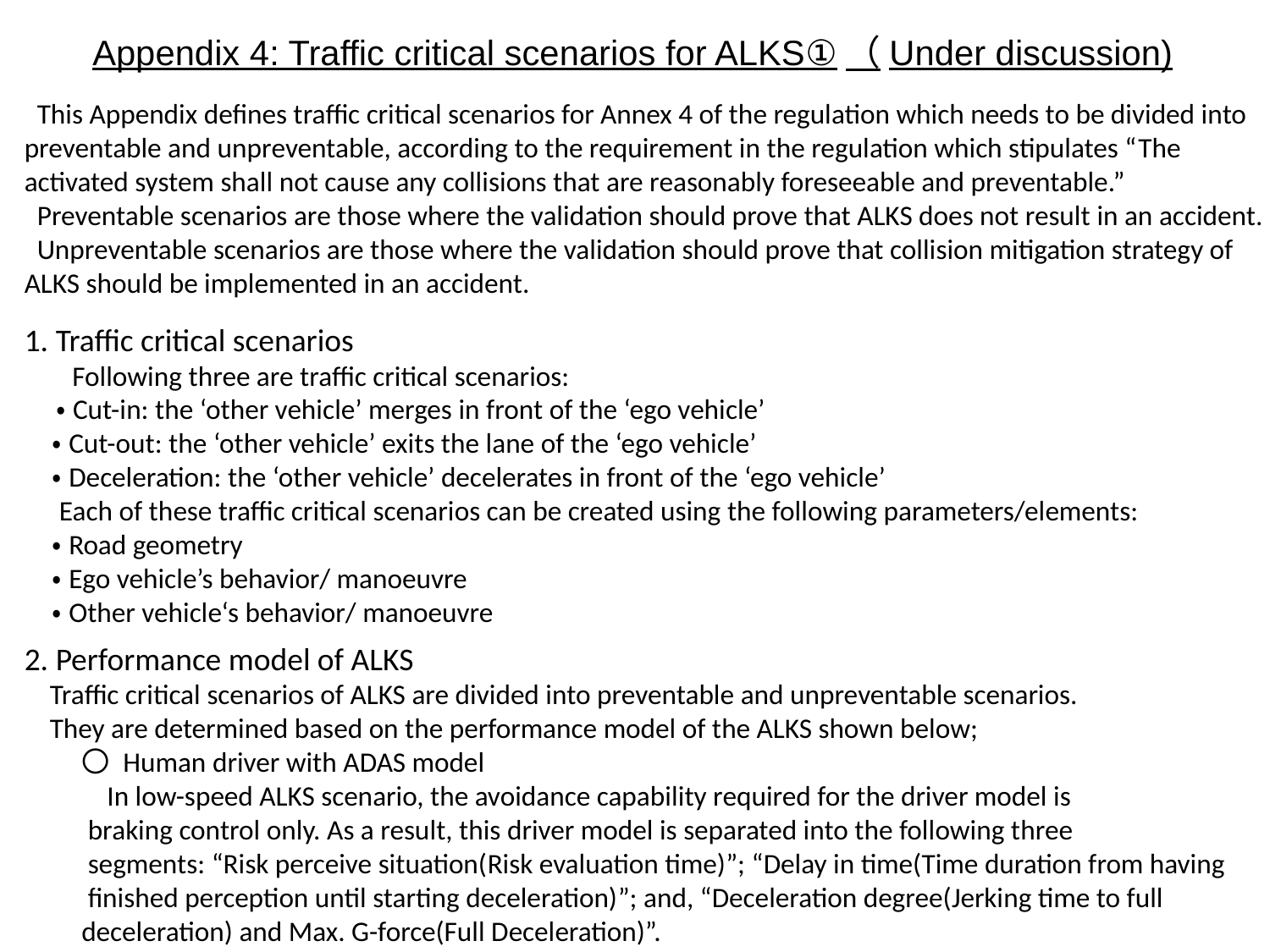

Appendix 4: Traffic critical scenarios for ALKS①（Under discussion)

  This Appendix defines traffic critical scenarios for Annex 4 of the regulation which needs to be divided into preventable and unpreventable, according to the requirement in the regulation which stipulates “The activated system shall not cause any collisions that are reasonably foreseeable and preventable.”
  Preventable scenarios are those where the validation should prove that ALKS does not result in an accident.
  Unpreventable scenarios are those where the validation should prove that collision mitigation strategy of ALKS should be implemented in an accident.

1. Traffic critical scenarios
 　Following three are traffic critical scenarios:
    ・Cut-in: the ‘other vehicle’ merges in front of the ‘ego vehicle’
　・Cut-out: the ‘other vehicle’ exits the lane of the ‘ego vehicle’
　・Deceleration: the ‘other vehicle’ decelerates in front of the ‘ego vehicle’
　Each of these traffic critical scenarios can be created using the following parameters/elements:
　・Road geometry
　・Ego vehicle’s behavior/ manoeuvre
　・Other vehicle‘s behavior/ manoeuvre

2. Performance model of ALKS
    Traffic critical scenarios of ALKS are divided into preventable and unpreventable scenarios.
    They are determined based on the performance model of the ALKS shown below;
        〇 Human driver with ADAS model
             In low-speed ALKS scenario, the avoidance capability required for the driver model is
          braking control only. As a result, this driver model is separated into the following three
          segments: “Risk perceive situation(Risk evaluation time)”; “Delay in time(Time duration from having
          finished perception until starting deceleration)”; and, “Deceleration degree(Jerking time to full
         deceleration) and Max. G-force(Full Deceleration)”.